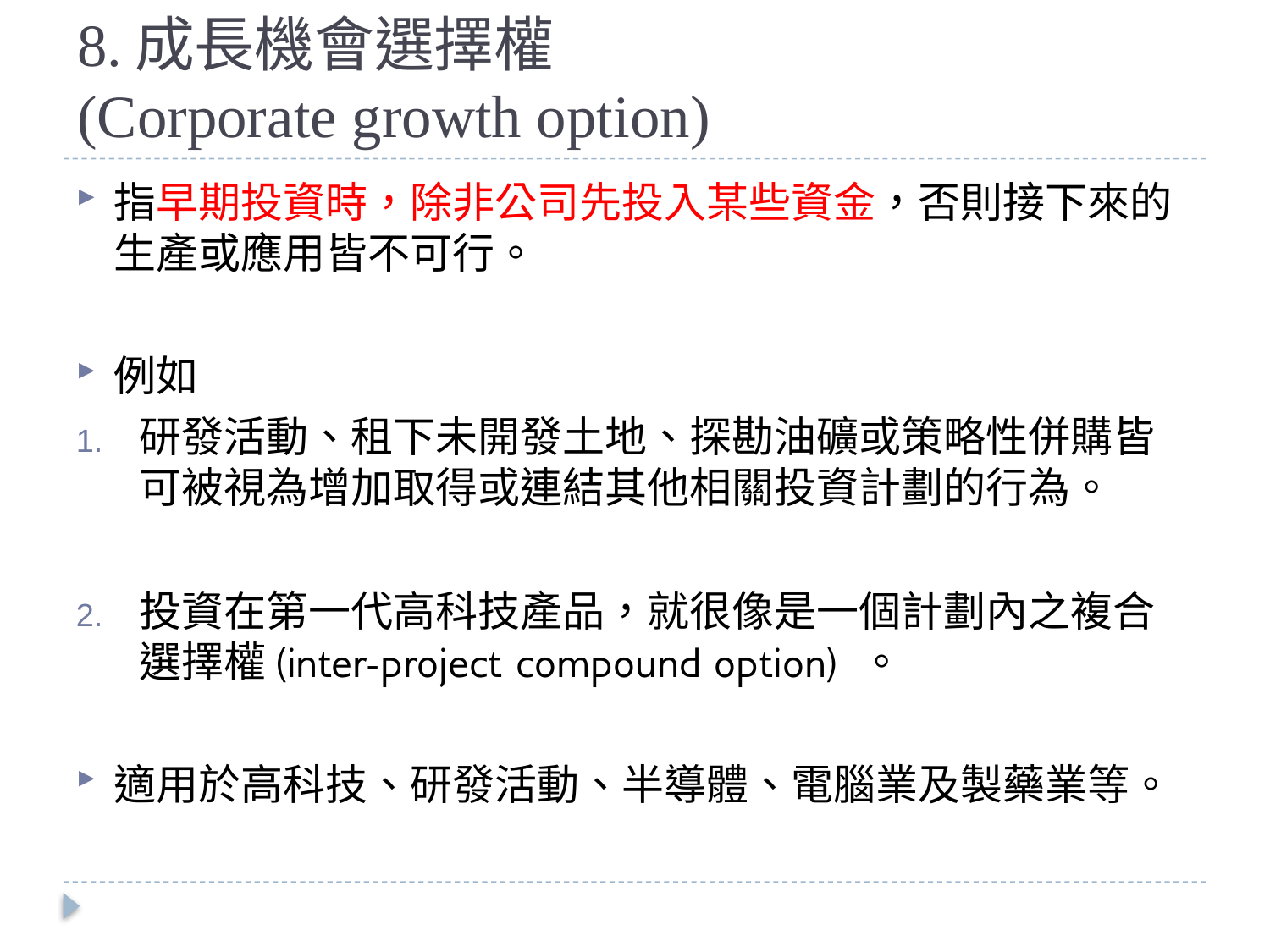

# 8.成長機會選擇權 (Corporate growth option)
指早期投資時，除非公司先投入某些資金，否則接下來的生產或應用皆不可行。

例如
研發活動、租下未開發土地、探勘油礦或策略性併購皆可被視為增加取得或連結其他相關投資計劃的行為。

投資在第一代高科技產品，就很像是一個計劃內之複合選擇權(inter-project compound option) 。

適用於高科技、研發活動、半導體、電腦業及製藥業等。